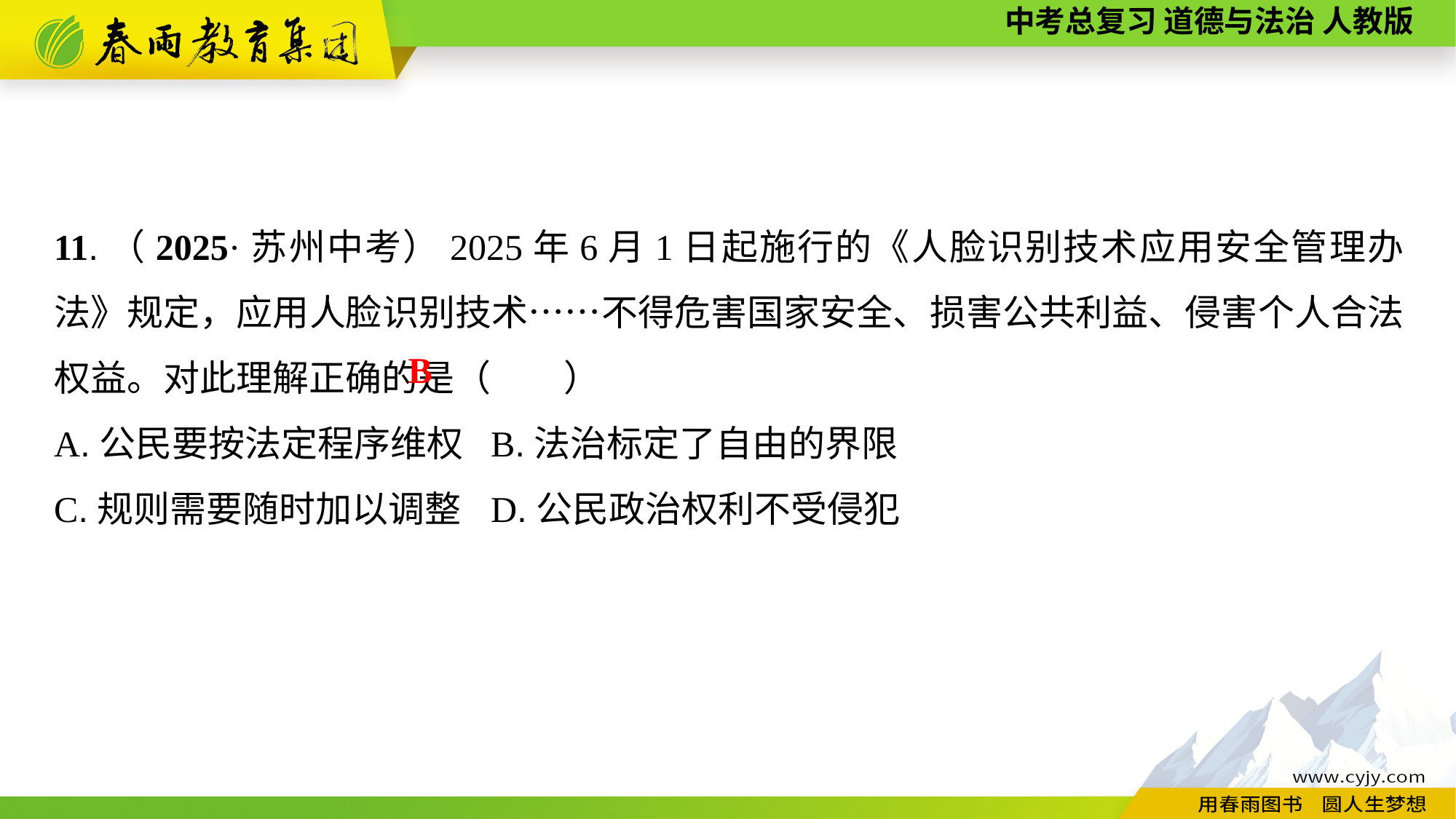

11.（2025·苏州中考）2025年6月1日起施行的《人脸识别技术应用安全管理办法》规定，应用人脸识别技术……不得危害国家安全、损害公共利益、侵害个人合法权益。对此理解正确的是（　　）
A.公民要按法定程序维权	B.法治标定了自由的界限
C.规则需要随时加以调整	D.公民政治权利不受侵犯
B